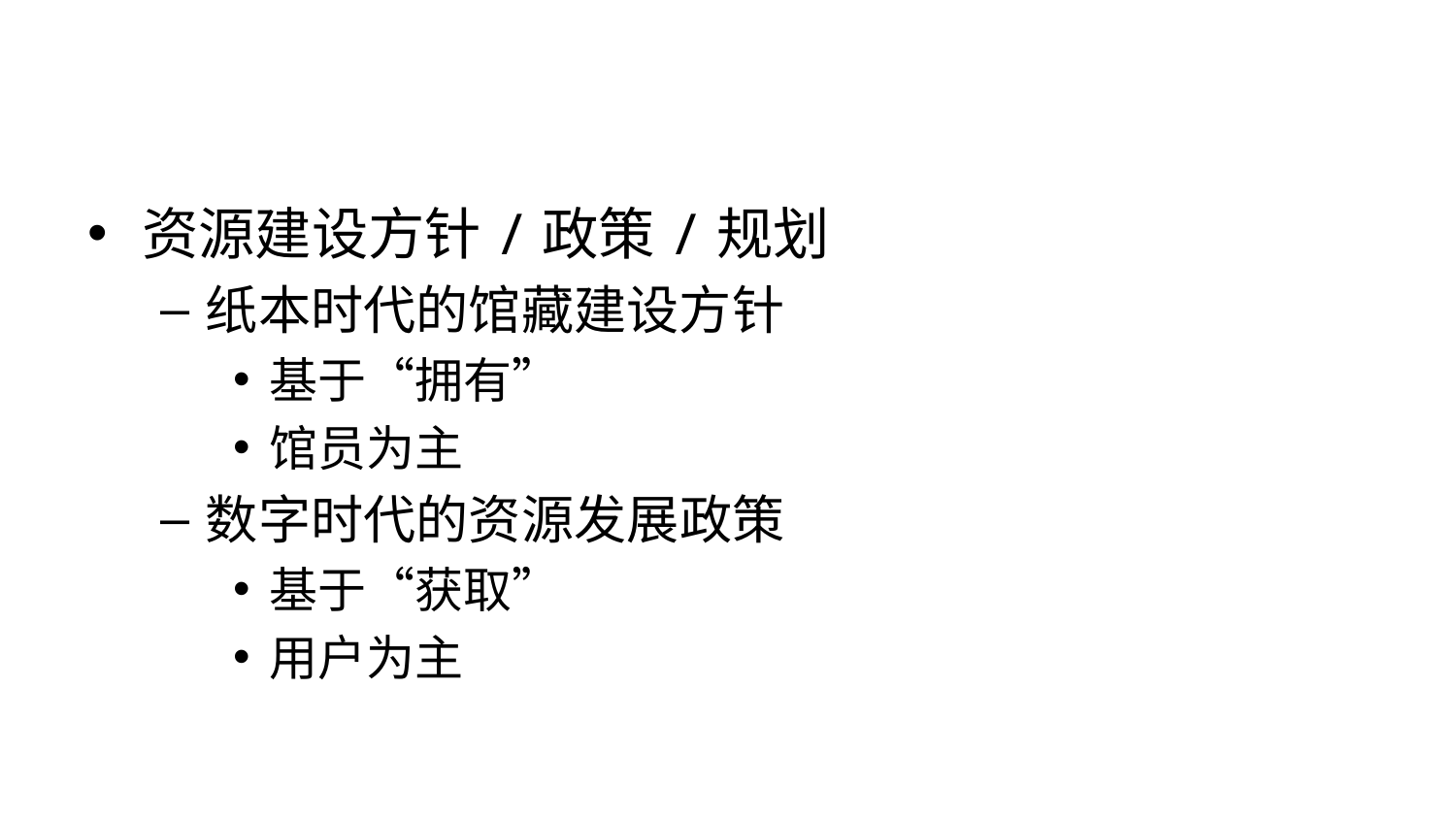

#
资源建设方针/政策/规划
纸本时代的馆藏建设方针
基于“拥有”
馆员为主
数字时代的资源发展政策
基于“获取”
用户为主